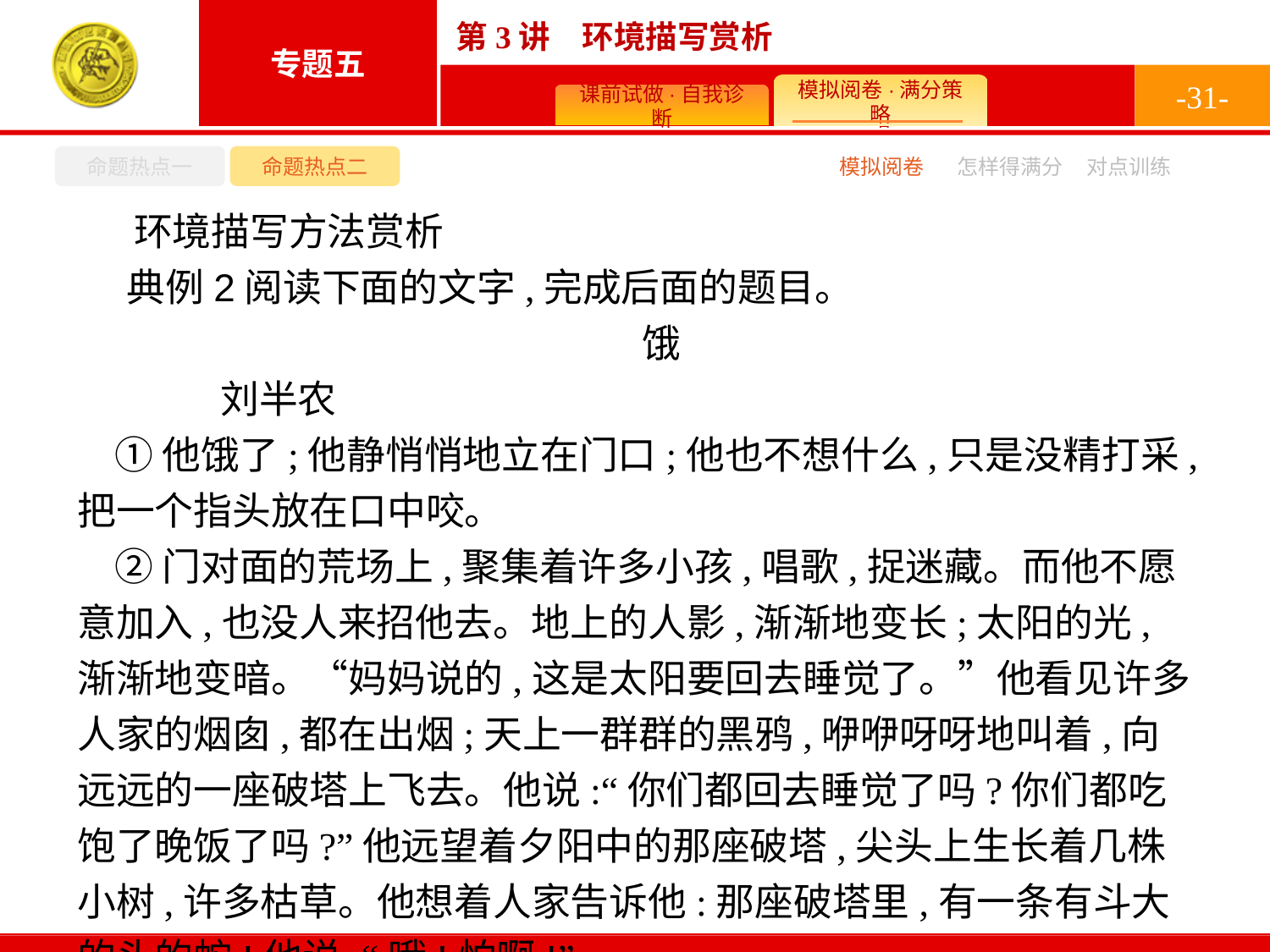

-31-
命题热点一
命题热点二
怎样得满分
模拟阅卷
对点训练
环境描写方法赏析
典例2阅读下面的文字,完成后面的题目。
饿
	刘半农
①他饿了;他静悄悄地立在门口;他也不想什么,只是没精打采,把一个指头放在口中咬。
②门对面的荒场上,聚集着许多小孩,唱歌,捉迷藏。而他不愿意加入,也没人来招他去。地上的人影,渐渐地变长;太阳的光,渐渐地变暗。“妈妈说的,这是太阳要回去睡觉了。”他看见许多人家的烟囱,都在出烟;天上一群群的黑鸦,咿咿呀呀地叫着,向远远的一座破塔上飞去。他说:“你们都回去睡觉了吗?你们都吃饱了晚饭了吗?”他远望着夕阳中的那座破塔,尖头上生长着几株小树,许多枯草。他想着人家告诉他:那座破塔里,有一条有斗大的头的蛇!他说:“哦!怕啊!”